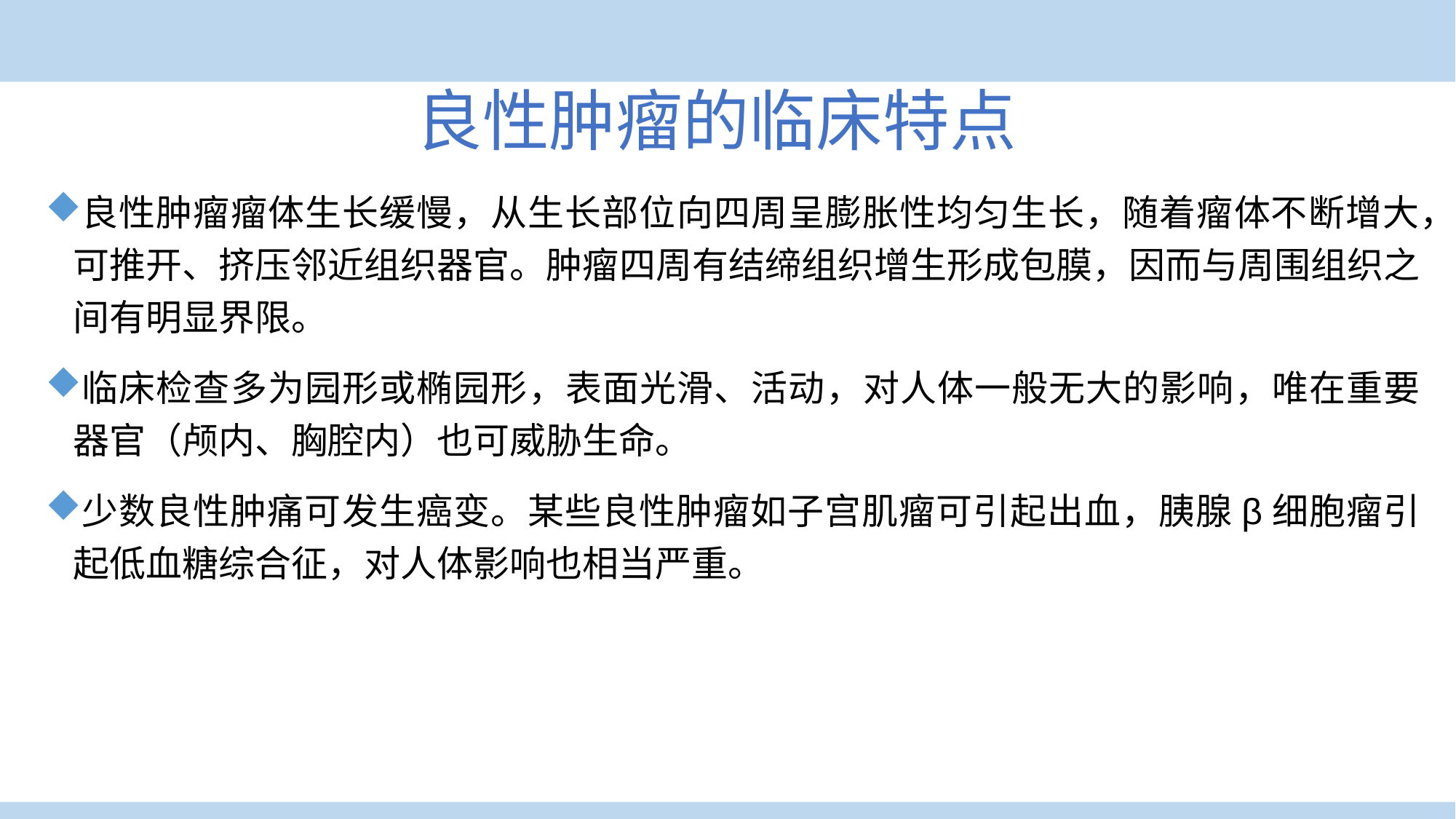

良性肿瘤的临床特点
良性肿瘤瘤体生长缓慢，从生长部位向四周呈膨胀性均匀生长，随着瘤体不断增大，可推开、挤压邻近组织器官。肿瘤四周有结缔组织增生形成包膜，因而与周围组织之间有明显界限。
临床检查多为园形或椭园形，表面光滑、活动，对人体一般无大的影响，唯在重要器官（颅内、胸腔内）也可威胁生命。
少数良性肿痛可发生癌变。某些良性肿瘤如子宫肌瘤可引起出血，胰腺β细胞瘤引起低血糖综合征，对人体影响也相当严重。